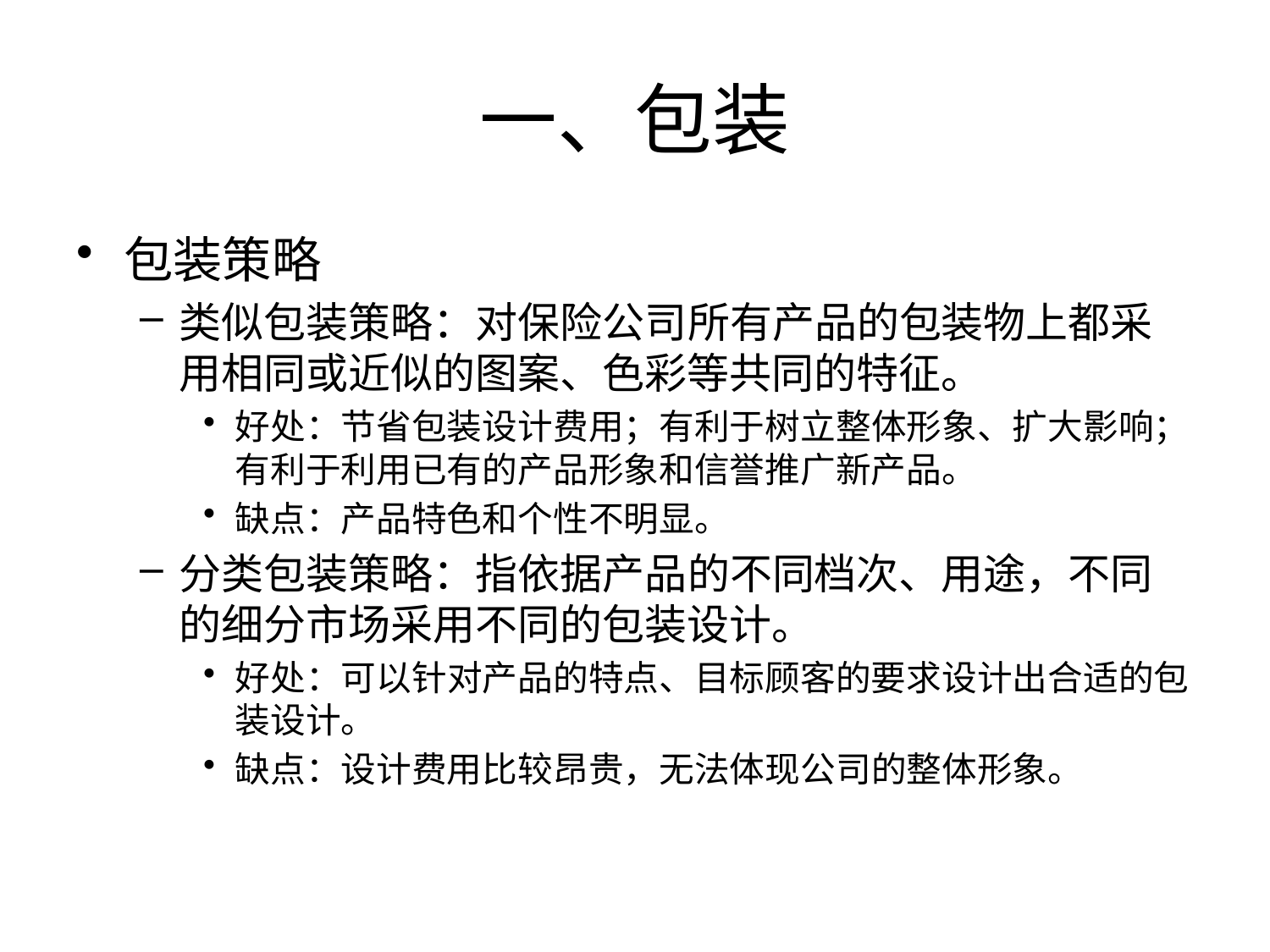

# 一、包装
包装策略
类似包装策略：对保险公司所有产品的包装物上都采用相同或近似的图案、色彩等共同的特征。
好处：节省包装设计费用；有利于树立整体形象、扩大影响；有利于利用已有的产品形象和信誉推广新产品。
缺点：产品特色和个性不明显。
分类包装策略：指依据产品的不同档次、用途，不同的细分市场采用不同的包装设计。
好处：可以针对产品的特点、目标顾客的要求设计出合适的包装设计。
缺点：设计费用比较昂贵，无法体现公司的整体形象。